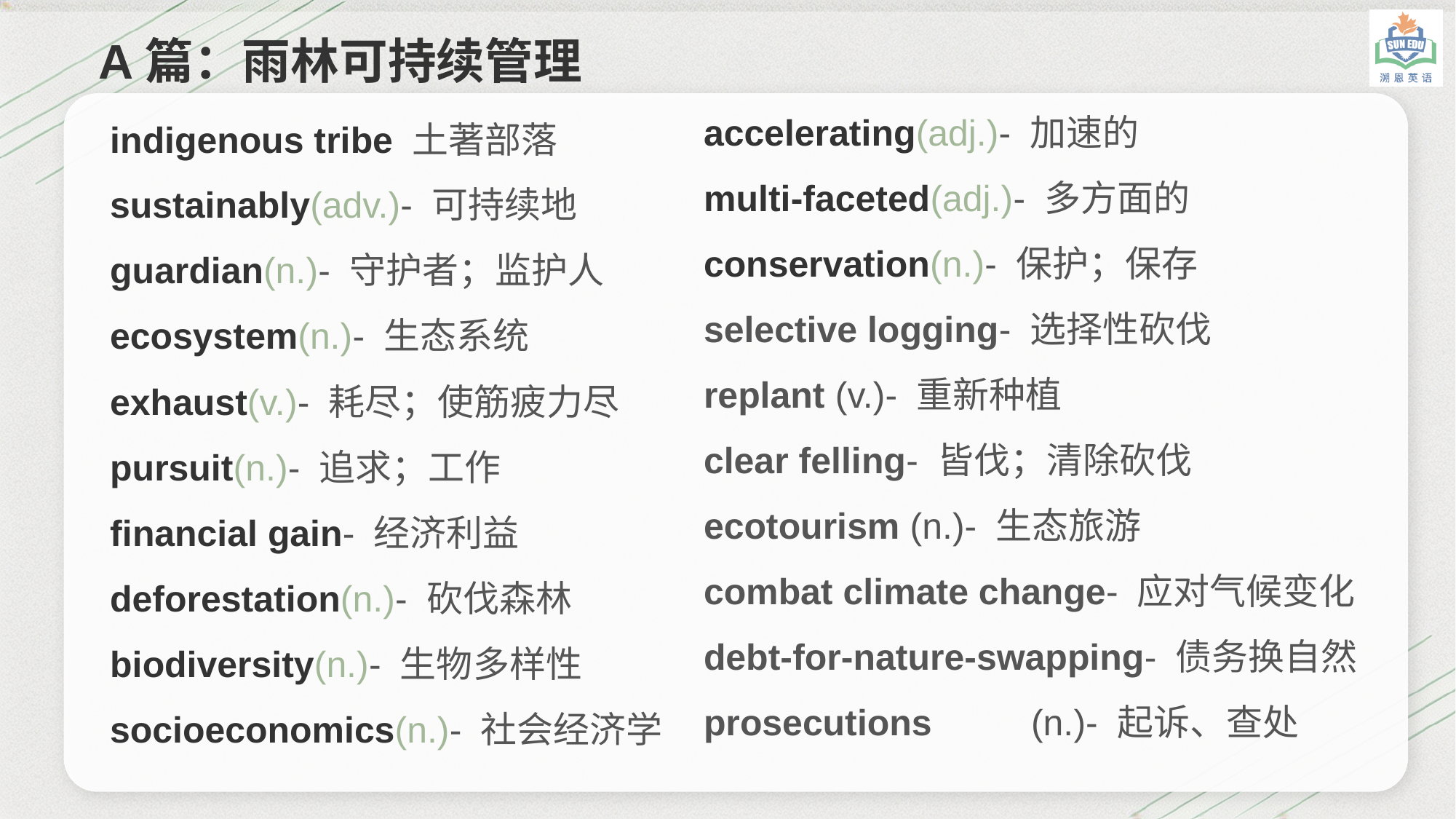

A篇：雨林可持续管理

accelerating(adj.)- 加速的
multi-faceted(adj.)- 多方面的
conservation(n.)- 保护；保存
selective logging- 选择性砍伐
replant (v.)- 重新种植
clear felling- 皆伐；清除砍伐
ecotourism (n.)- 生态旅游
combat climate change- 应对气候变化
debt-for-nature-swapping- 债务换自然
prosecutions	(n.)- 起诉、查处

indigenous tribe 土著部落
sustainably(adv.)- 可持续地
guardian(n.)- 守护者；监护人
ecosystem(n.)- 生态系统
exhaust(v.)- 耗尽；使筋疲力尽
pursuit(n.)- 追求；工作
financial gain- 经济利益
deforestation(n.)- 砍伐森林
biodiversity(n.)- 生物多样性
socioeconomics(n.)- 社会经济学